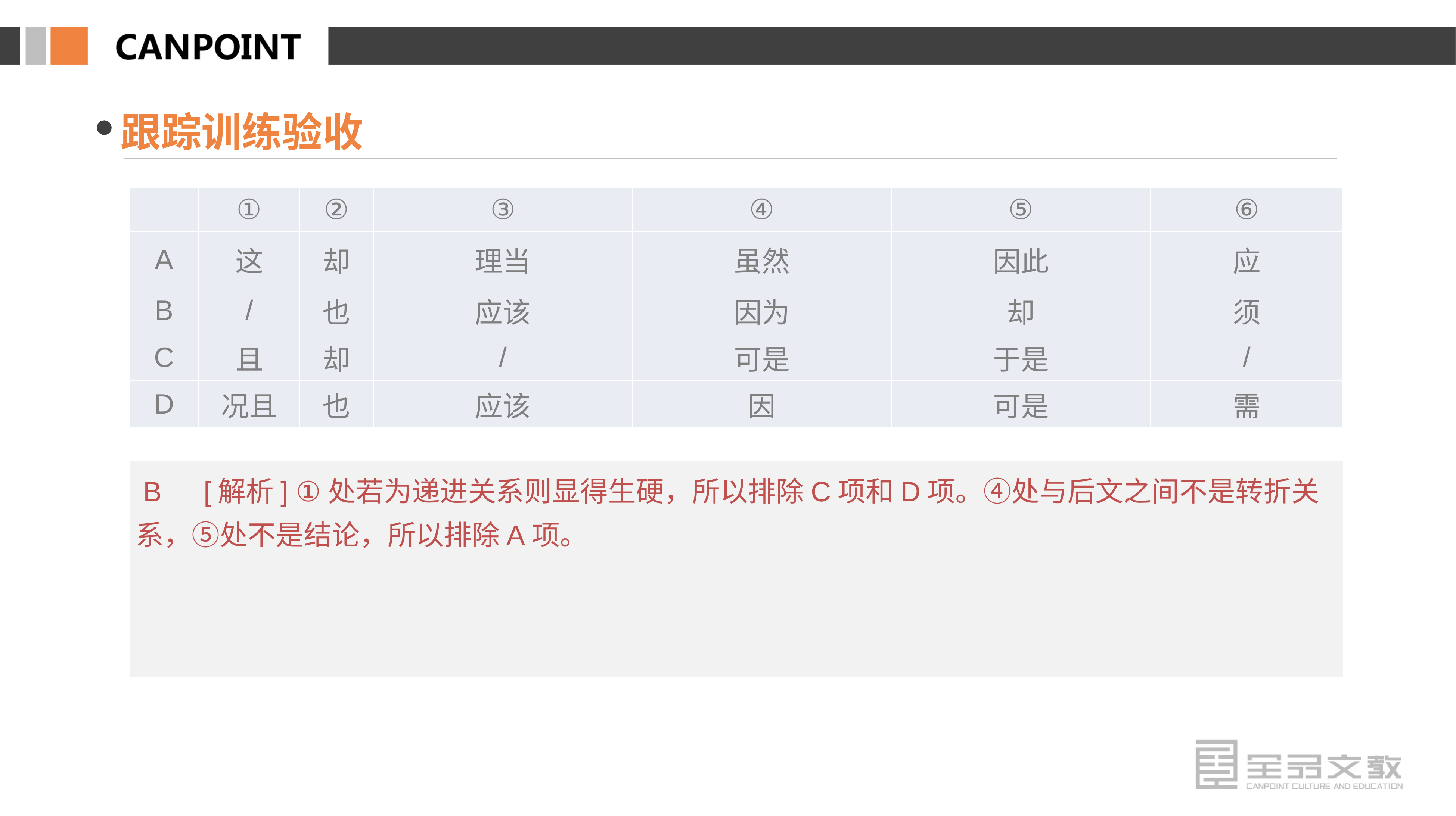

跟踪训练验收

|  | ① | ② | ③ | ④ | ⑤ | ⑥ |
| --- | --- | --- | --- | --- | --- | --- |
| A | 这 | 却 | 理当 | 虽然 | 因此 | 应 |
| B | / | 也 | 应该 | 因为 | 却 | 须 |
| C | 且 | 却 | / | 可是 | 于是 | / |
| D | 况且 | 也 | 应该 | 因 | 可是 | 需 |

 B　[解析] ①处若为递进关系则显得生硬，所以排除C项和D项。④处与后文之间不是转折关系，⑤处不是结论，所以排除A项。